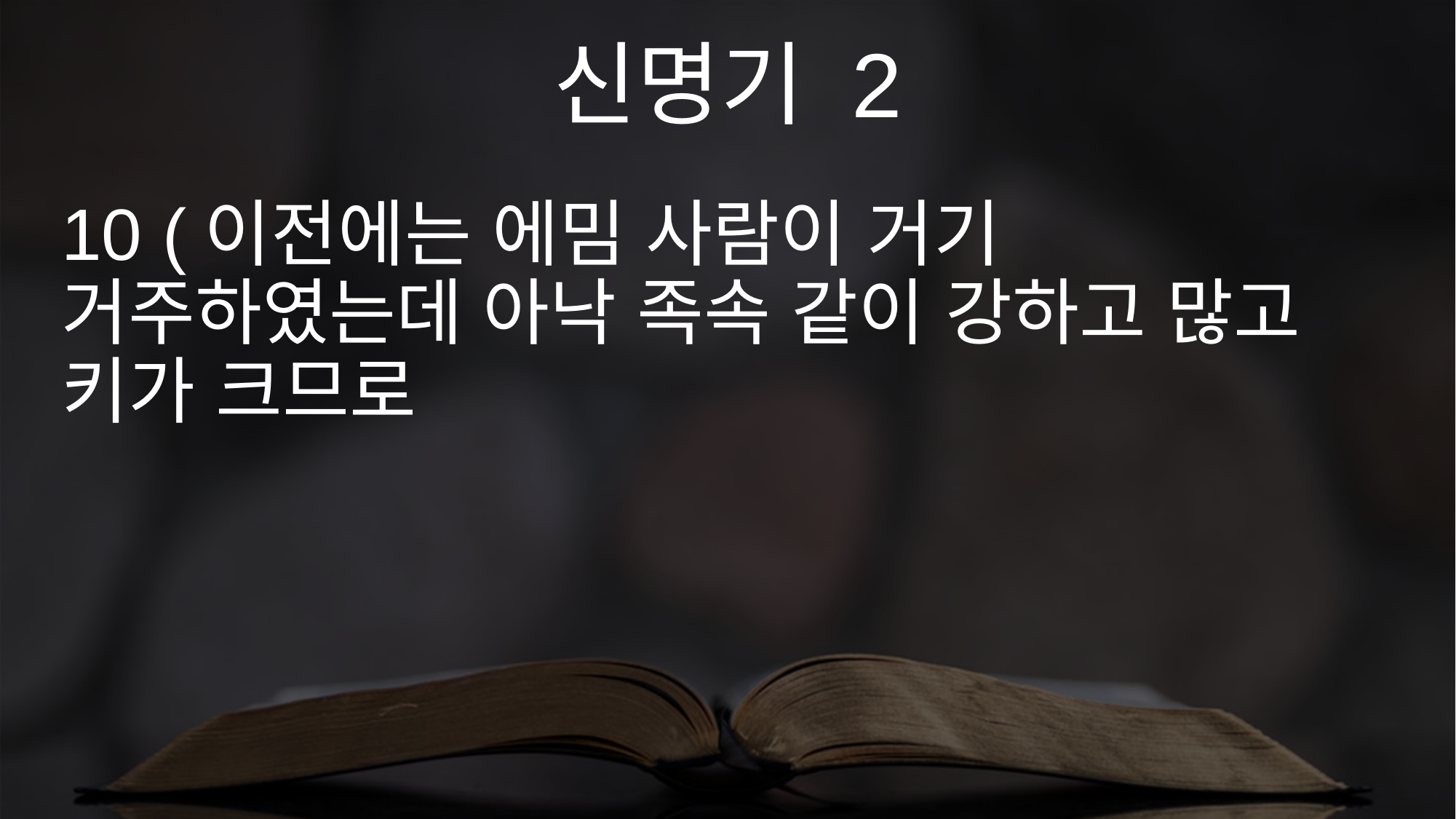

신명기 2
10 (이전에는 에밈 사람이 거기 거주하였는데 아낙 족속 같이 강하고 많고 키가 크므로